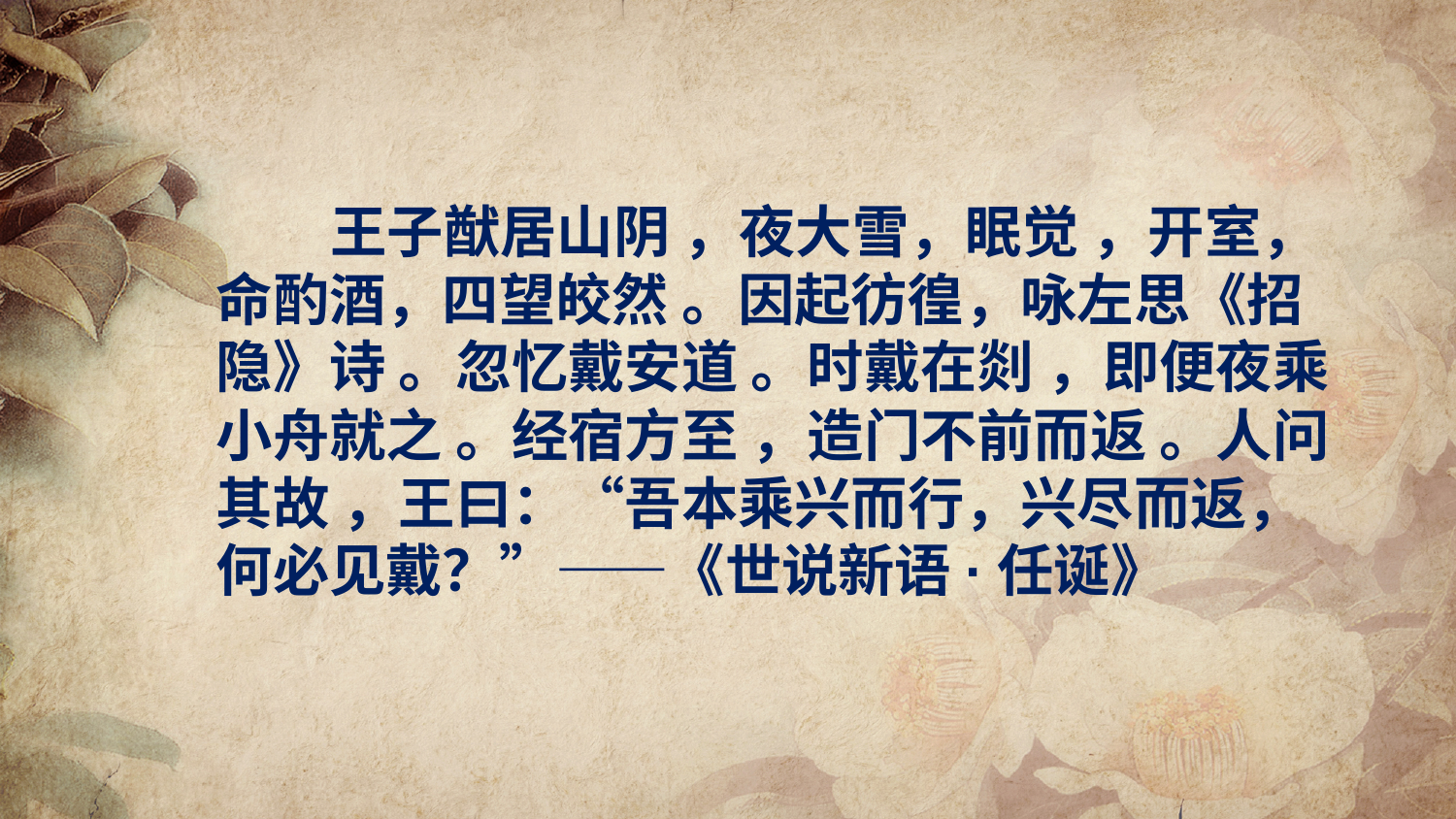

王子猷居山阴 ，夜大雪，眠觉 ，开室，命酌酒，四望皎然 。因起彷徨，咏左思《招隐》诗 。忽忆戴安道 。时戴在剡 ，即便夜乘小舟就之 。经宿方至 ，造门不前而返 。人问其故 ，王曰：“吾本乘兴而行，兴尽而返，何必见戴？”——《世说新语·任诞》